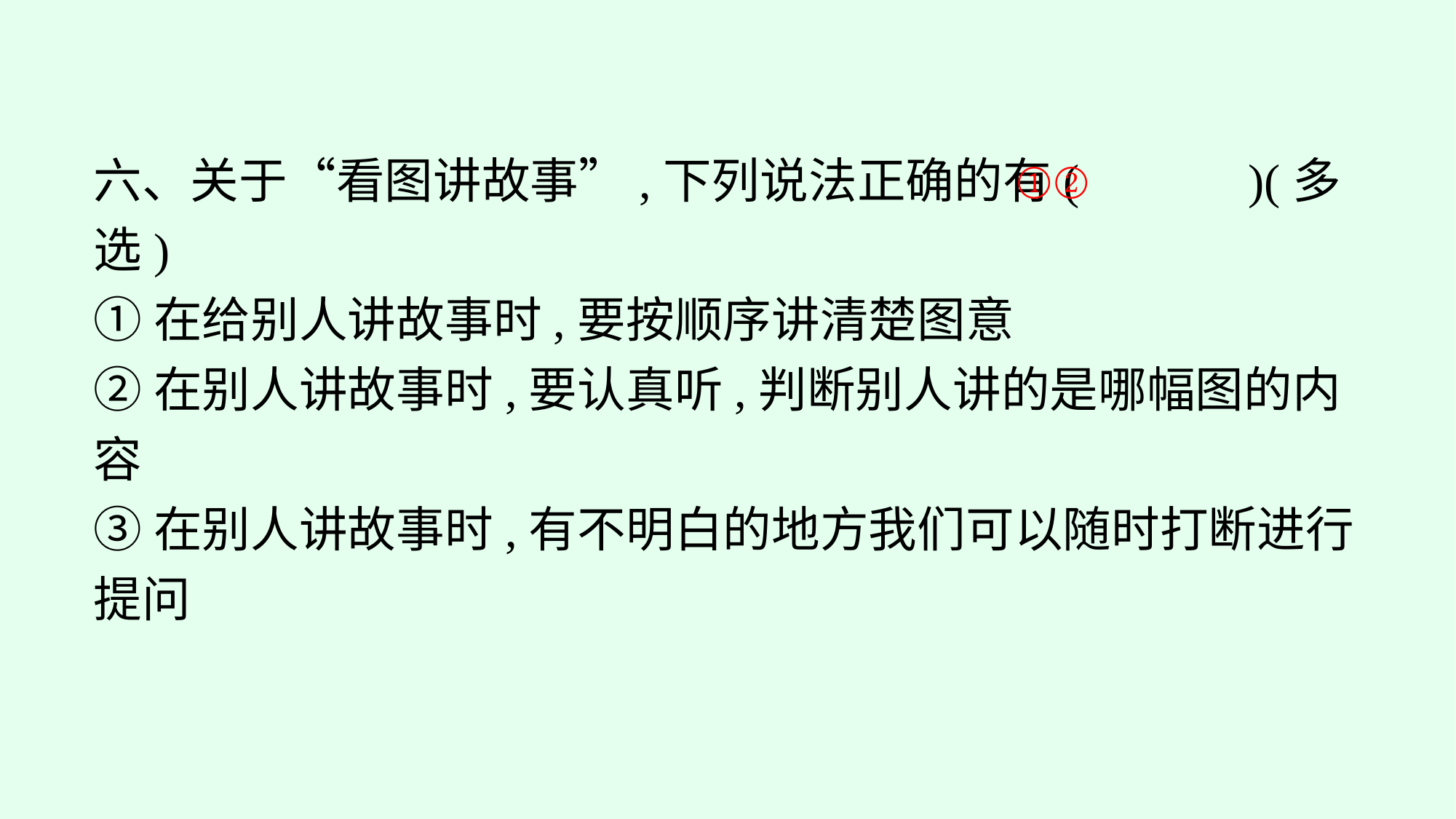

六、关于“看图讲故事”,下列说法正确的有(　　　)(多选)
①在给别人讲故事时,要按顺序讲清楚图意
②在别人讲故事时,要认真听,判断别人讲的是哪幅图的内容
③在别人讲故事时,有不明白的地方我们可以随时打断进行提问
①②